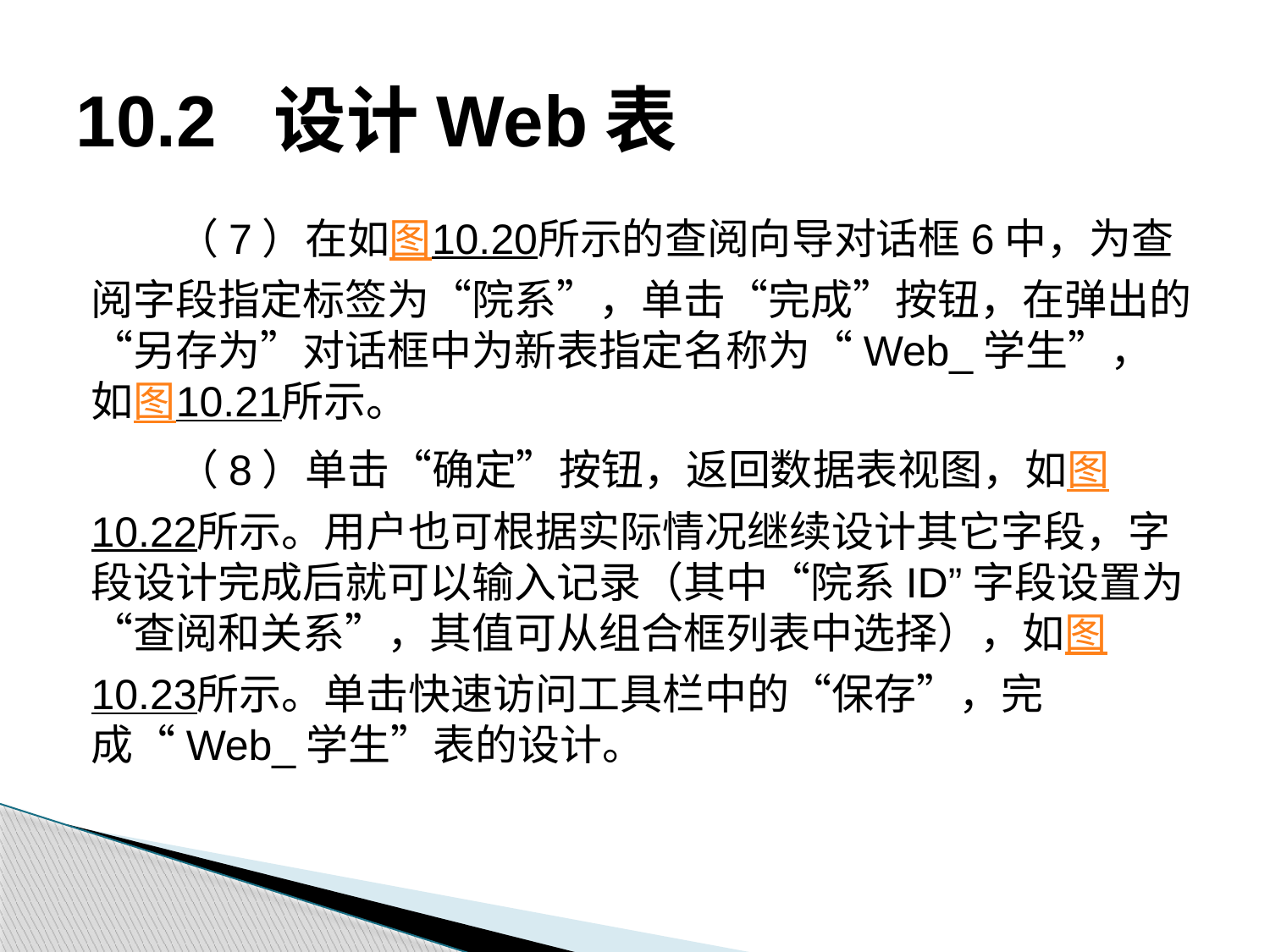

# 10.2  设计Web表
（7）在如图10.20所示的查阅向导对话框6中，为查阅字段指定标签为“院系”，单击“完成”按钮，在弹出的“另存为”对话框中为新表指定名称为“Web_学生”，如图10.21所示。
（8）单击“确定”按钮，返回数据表视图，如图10.22所示。用户也可根据实际情况继续设计其它字段，字段设计完成后就可以输入记录（其中“院系ID”字段设置为“查阅和关系”，其值可从组合框列表中选择），如图10.23所示。单击快速访问工具栏中的“保存”，完成“Web_学生”表的设计。